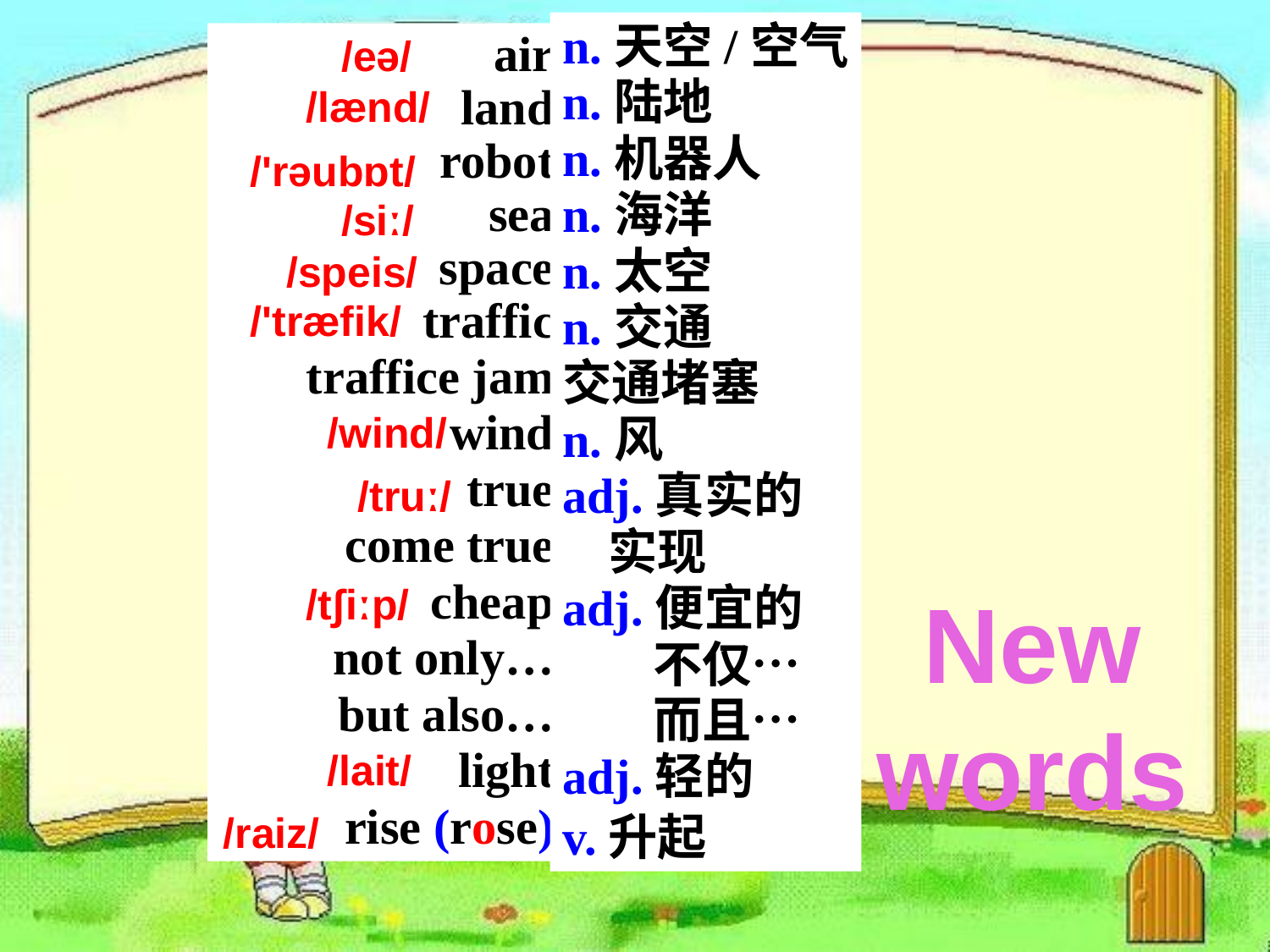

n.天空/空气
n.陆地
n.机器人
n.海洋
n.太空
n.交通
交通堵塞
n.风
adj.真实的
   实现
adj.便宜的
       不仅…
       而且…
adj.轻的
v.升起
air
land
robot
sea
space
traffic
traffice jam
wind
true
come true
cheap
not only…
but also…
light
rise (rose)
/eə/
/lænd/
/'rəubɒt/
/siː/
/speis/
/'træfik/
/wind/
/truː/
/tʃiːp/
New words
/lait/
/raiz/